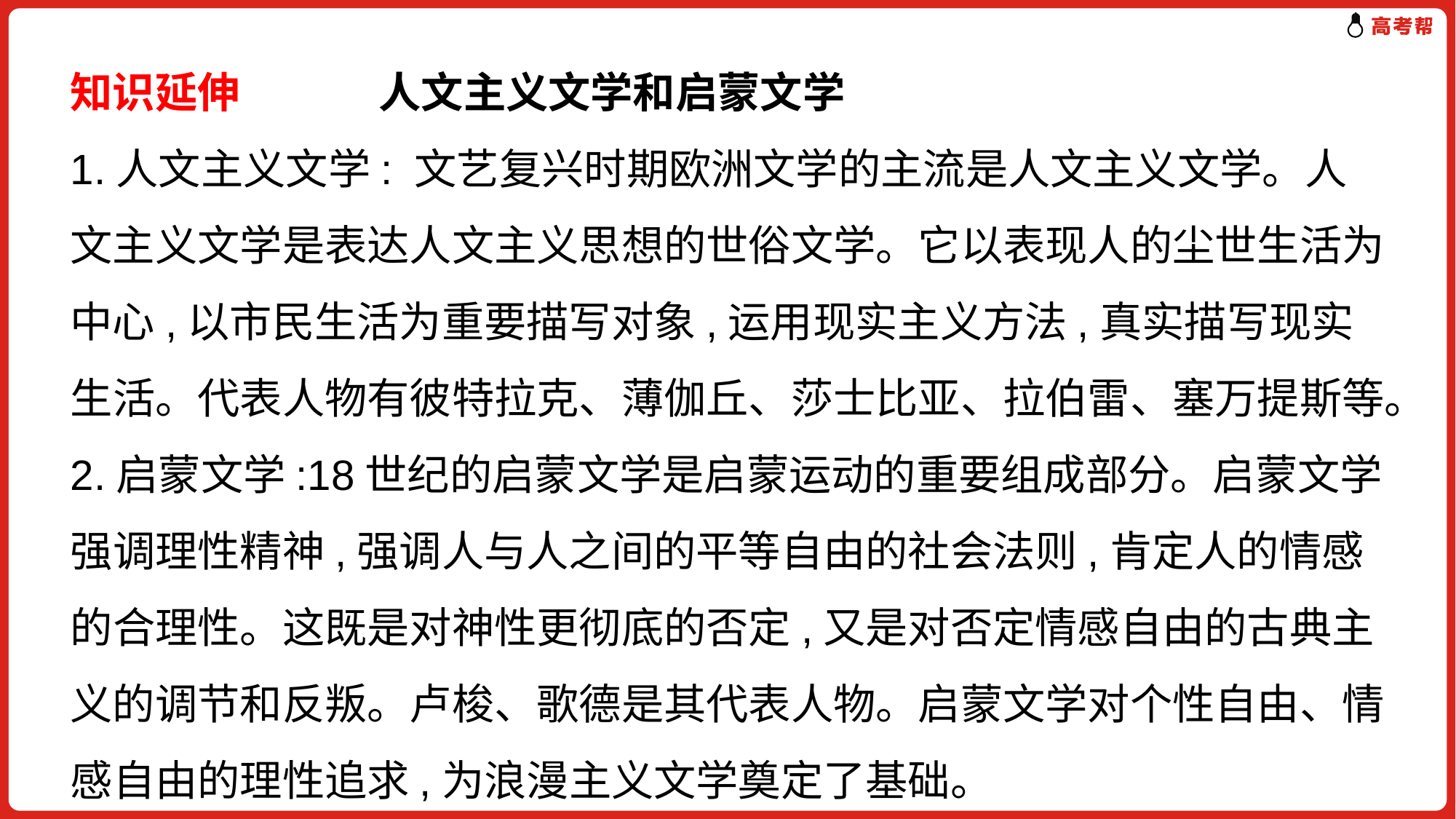

知识延伸　          人文主义文学和启蒙文学
1.人文主义文学: 文艺复兴时期欧洲文学的主流是人文主义文学。人文主义文学是表达人文主义思想的世俗文学。它以表现人的尘世生活为中心,以市民生活为重要描写对象,运用现实主义方法,真实描写现实生活。代表人物有彼特拉克、薄伽丘、莎士比亚、拉伯雷、塞万提斯等。
2.启蒙文学:18世纪的启蒙文学是启蒙运动的重要组成部分。启蒙文学强调理性精神,强调人与人之间的平等自由的社会法则,肯定人的情感的合理性。这既是对神性更彻底的否定,又是对否定情感自由的古典主义的调节和反叛。卢梭、歌德是其代表人物。启蒙文学对个性自由、情感自由的理性追求,为浪漫主义文学奠定了基础。